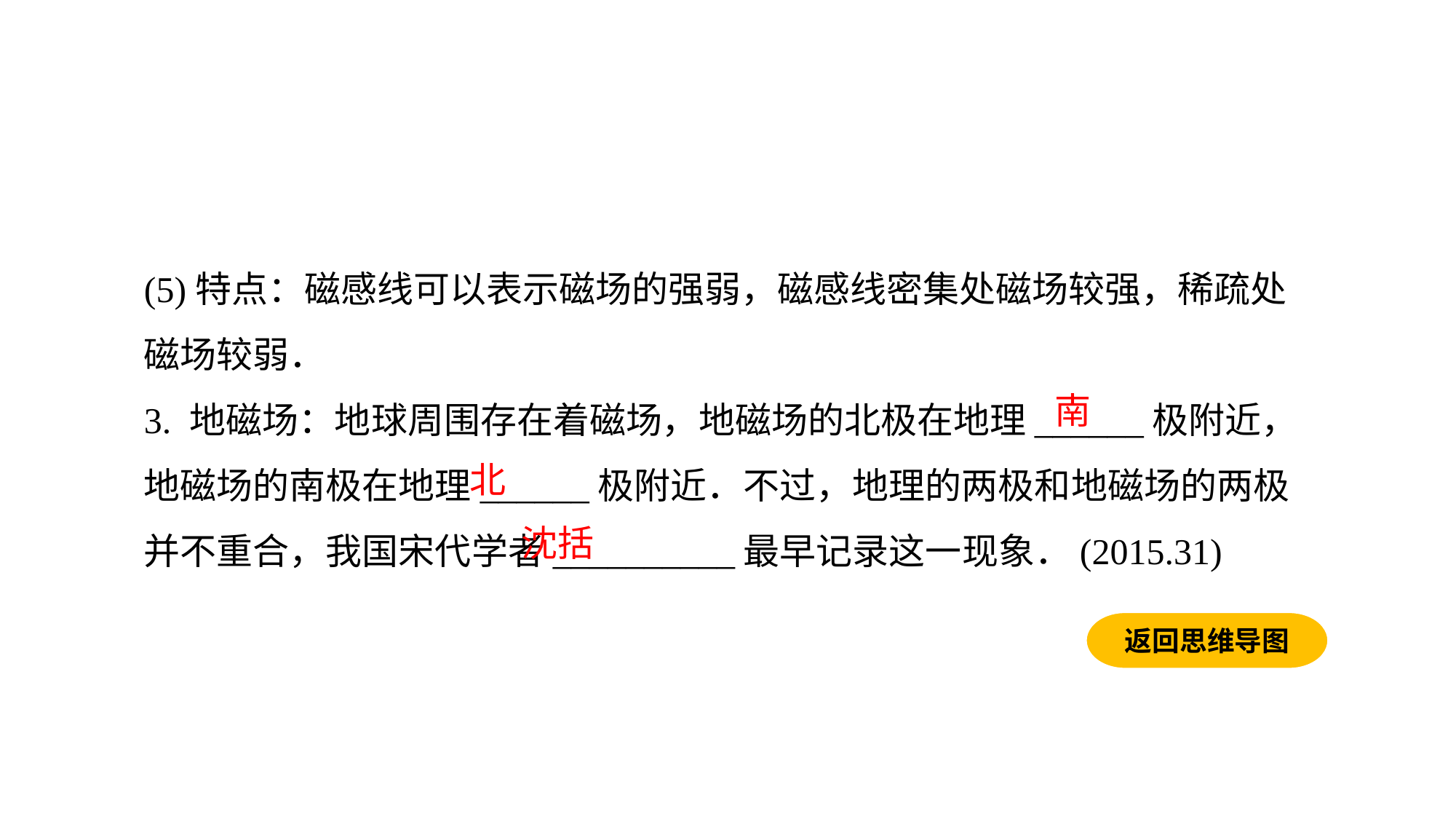

(5)特点：磁感线可以表示磁场的强弱，磁感线密集处磁场较强，稀疏处磁场较弱．
3. 地磁场：地球周围存在着磁场，地磁场的北极在地理______极附近，地磁场的南极在地理______极附近．不过，地理的两极和地磁场的两极并不重合，我国宋代学者__________最早记录这一现象．(2015.31)
南
北
沈括
返回思维导图